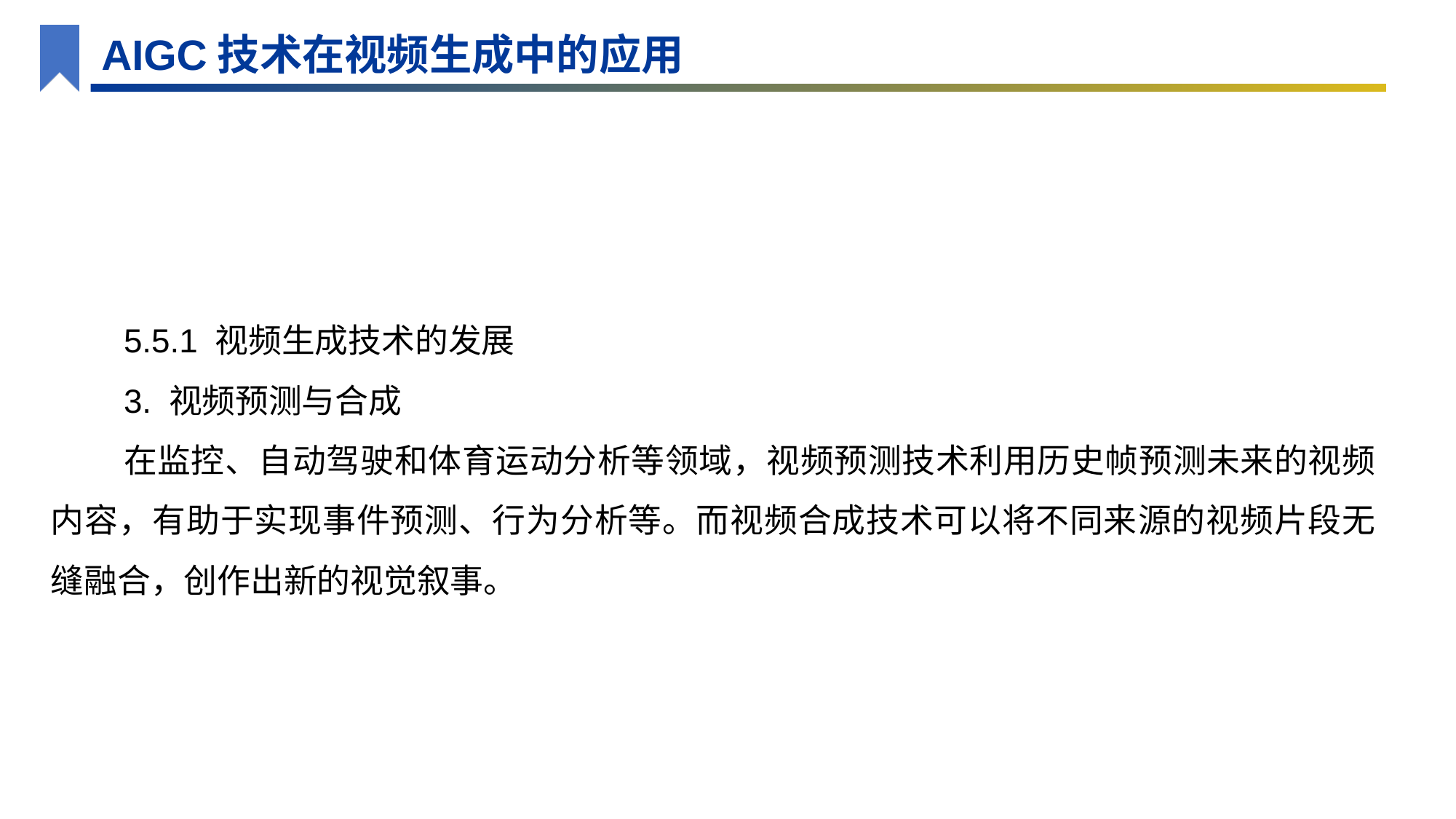

AIGC技术在视频生成中的应用
5.5.1 视频生成技术的发展
3. 视频预测与合成
在监控、自动驾驶和体育运动分析等领域，视频预测技术利用历史帧预测未来的视频内容，有助于实现事件预测、行为分析等。而视频合成技术可以将不同来源的视频片段无缝融合，创作出新的视觉叙事。